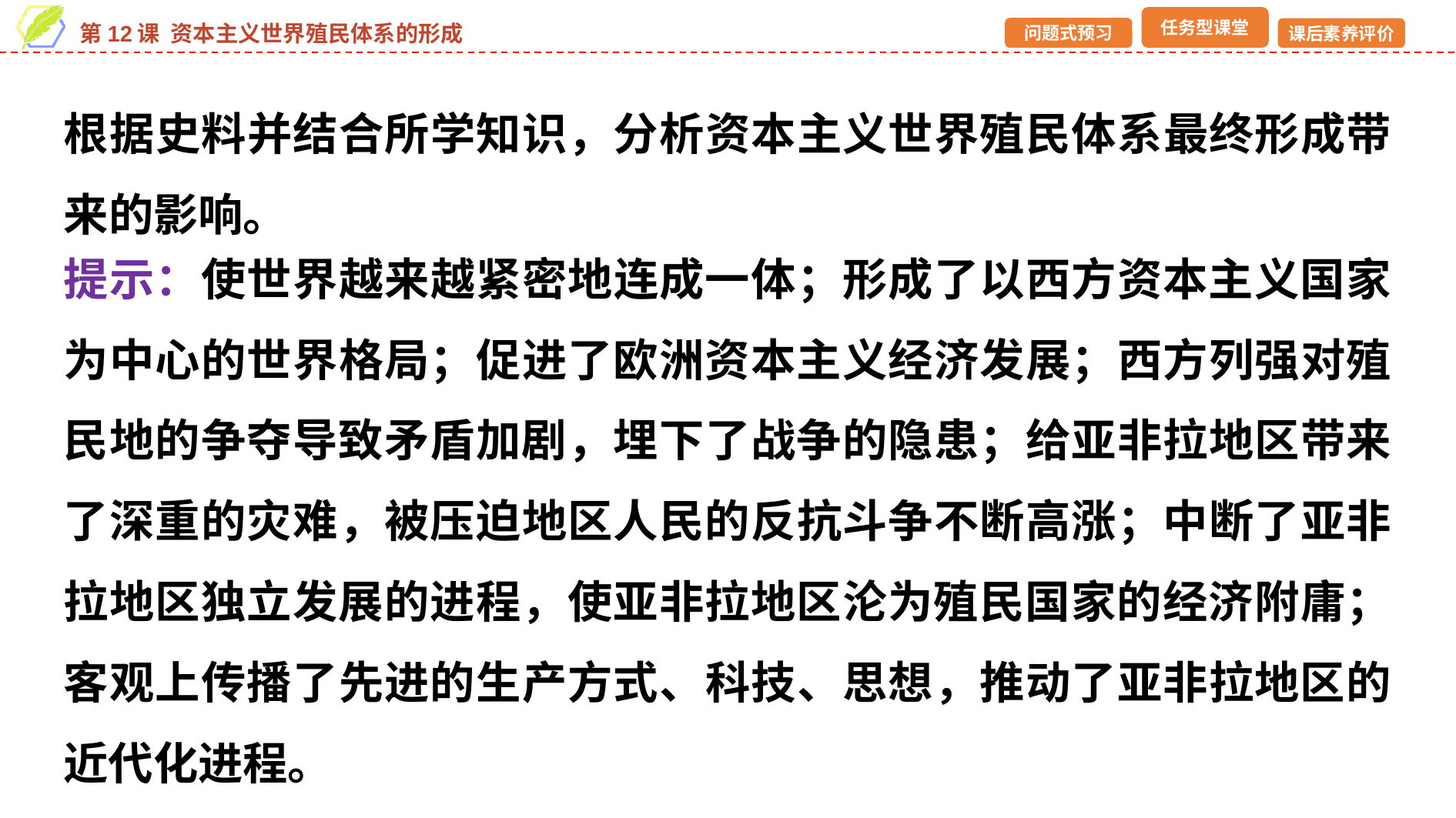

根据史料并结合所学知识，分析资本主义世界殖民体系最终形成带来的影响。
提示：使世界越来越紧密地连成一体；形成了以西方资本主义国家为中心的世界格局；促进了欧洲资本主义经济发展；西方列强对殖民地的争夺导致矛盾加剧，埋下了战争的隐患；给亚非拉地区带来了深重的灾难，被压迫地区人民的反抗斗争不断高涨；中断了亚非拉地区独立发展的进程，使亚非拉地区沦为殖民国家的经济附庸；客观上传播了先进的生产方式、科技、思想，推动了亚非拉地区的近代化进程。